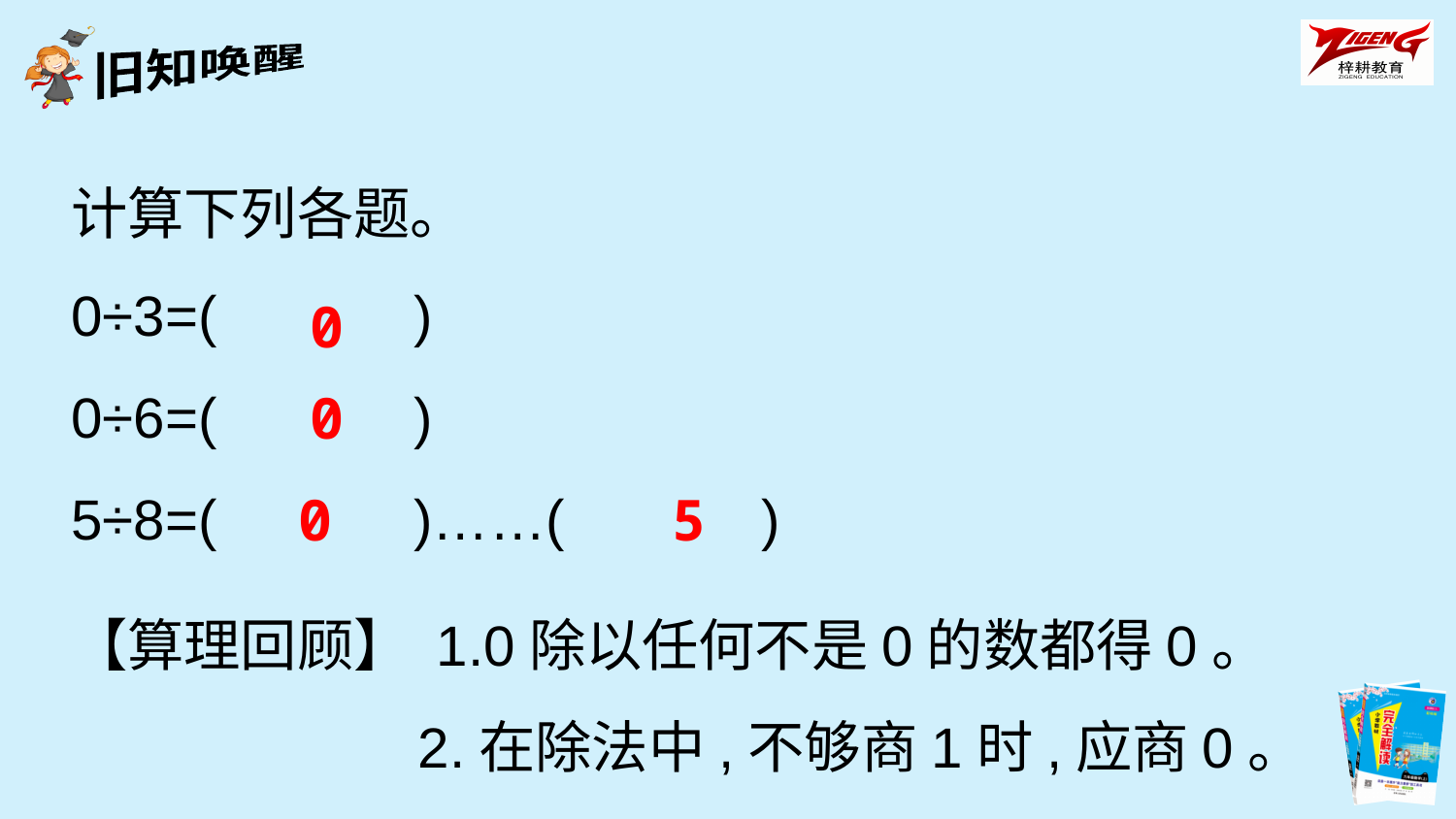

计算下列各题。
0÷3=(　　　)
0÷6=(　　　)
5÷8=(　　　)……(　　　)
0
0
0          5
【算理回顾】 1.0除以任何不是0的数都得0。
                      2.在除法中,不够商1时,应商0。